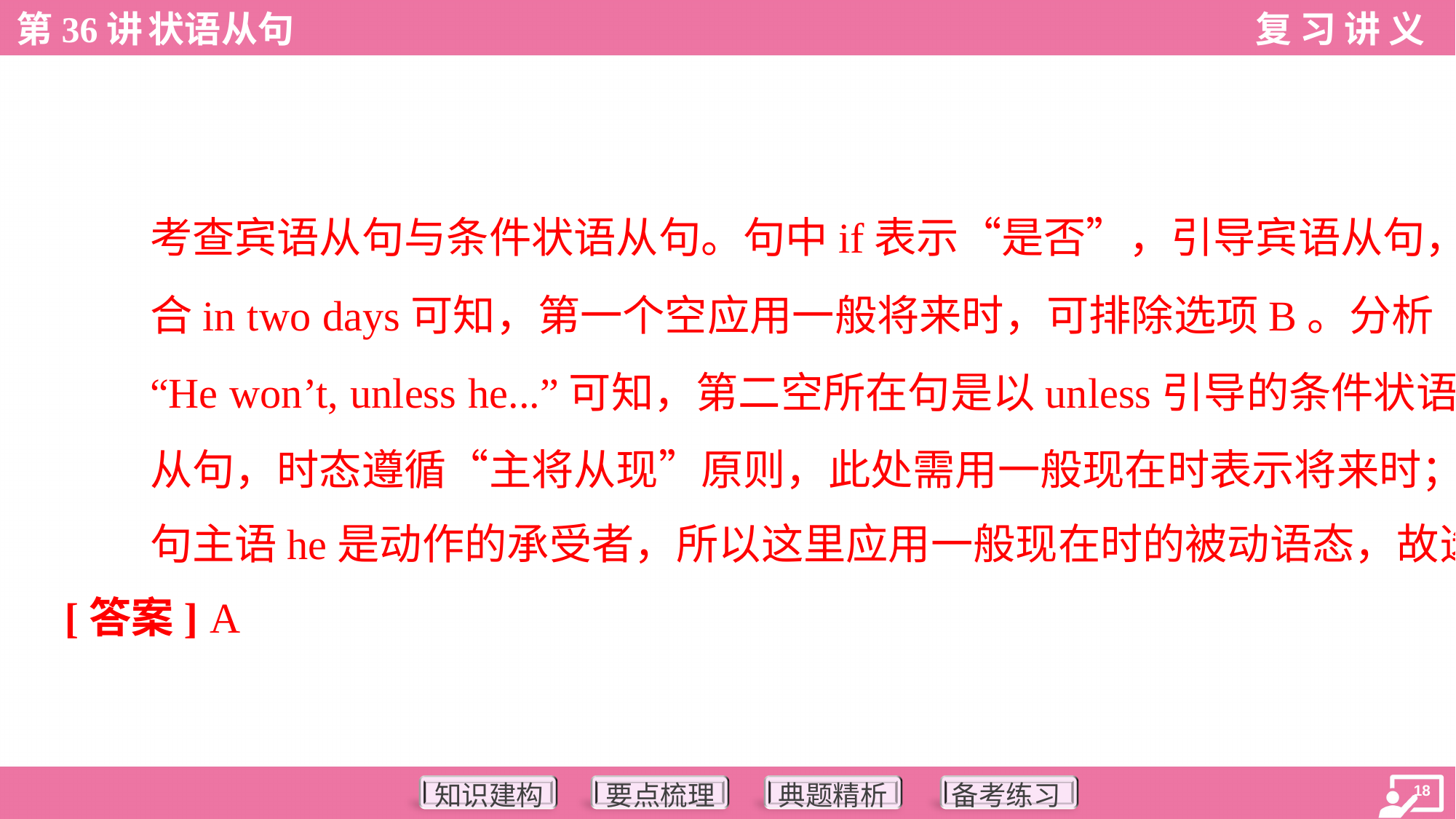

考查宾语从句与条件状语从句。句中if表示“是否”，引导宾语从句，结
合in two days可知，第一个空应用一般将来时，可排除选项B。分析
“He won’t, unless he...”可知，第二空所在句是以unless引导的条件状语
从句，时态遵循“主将从现”原则，此处需用一般现在时表示将来时；从
句主语he是动作的承受者，所以这里应用一般现在时的被动语态，故选A。
[答案] A